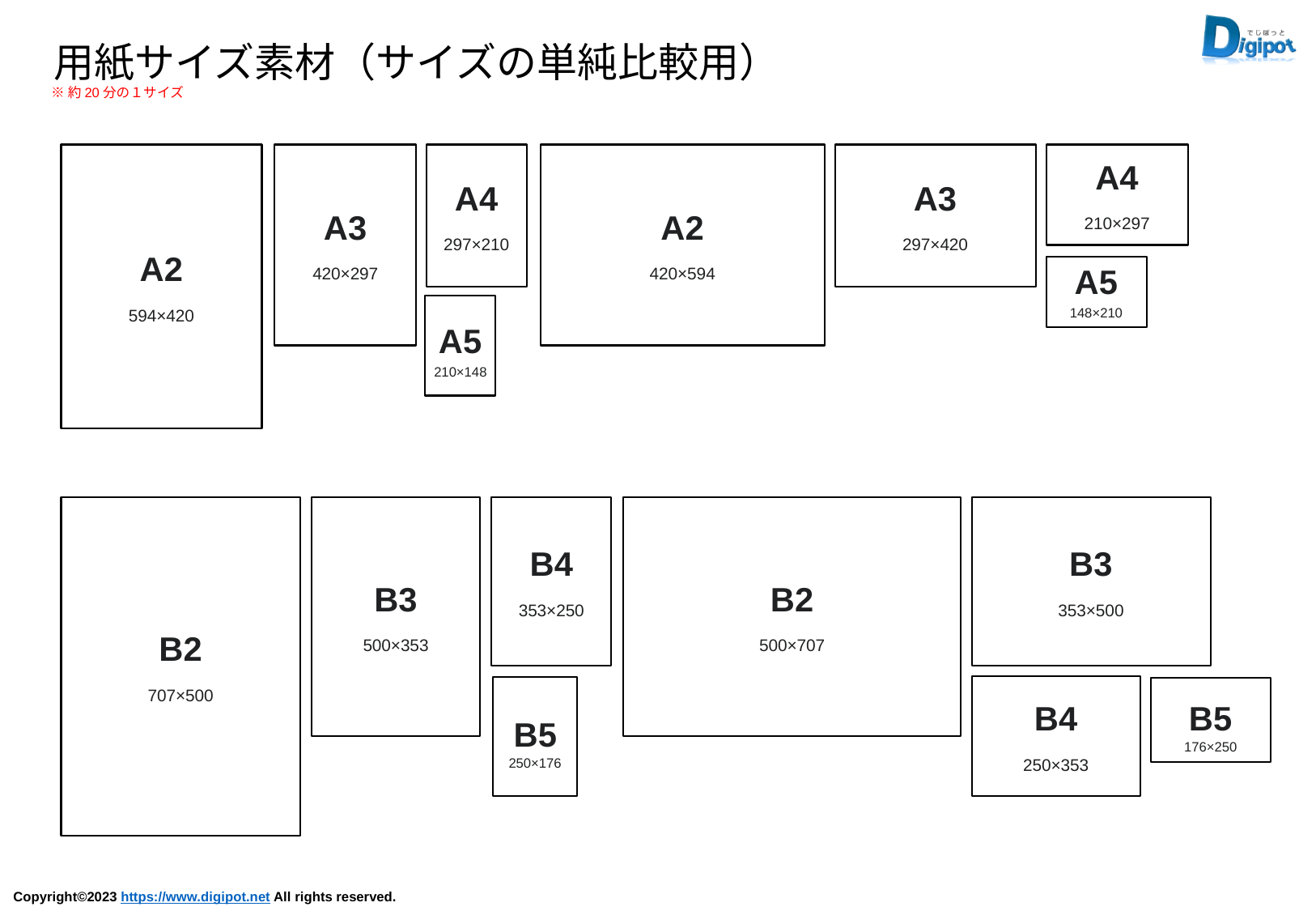

用紙サイズ素材（サイズの単純比較用）
※約20分の１サイズ

A2
594×420

A3
420×297

A4
297×210

A2
420×594

A3
297×420

A4
210×297

A5
148×210

A5
210×148

B4
353×250

B3
353×500

B2
707×500

B3
500×353

B2
500×707

B4
250×353

B5
250×176

B5
176×250